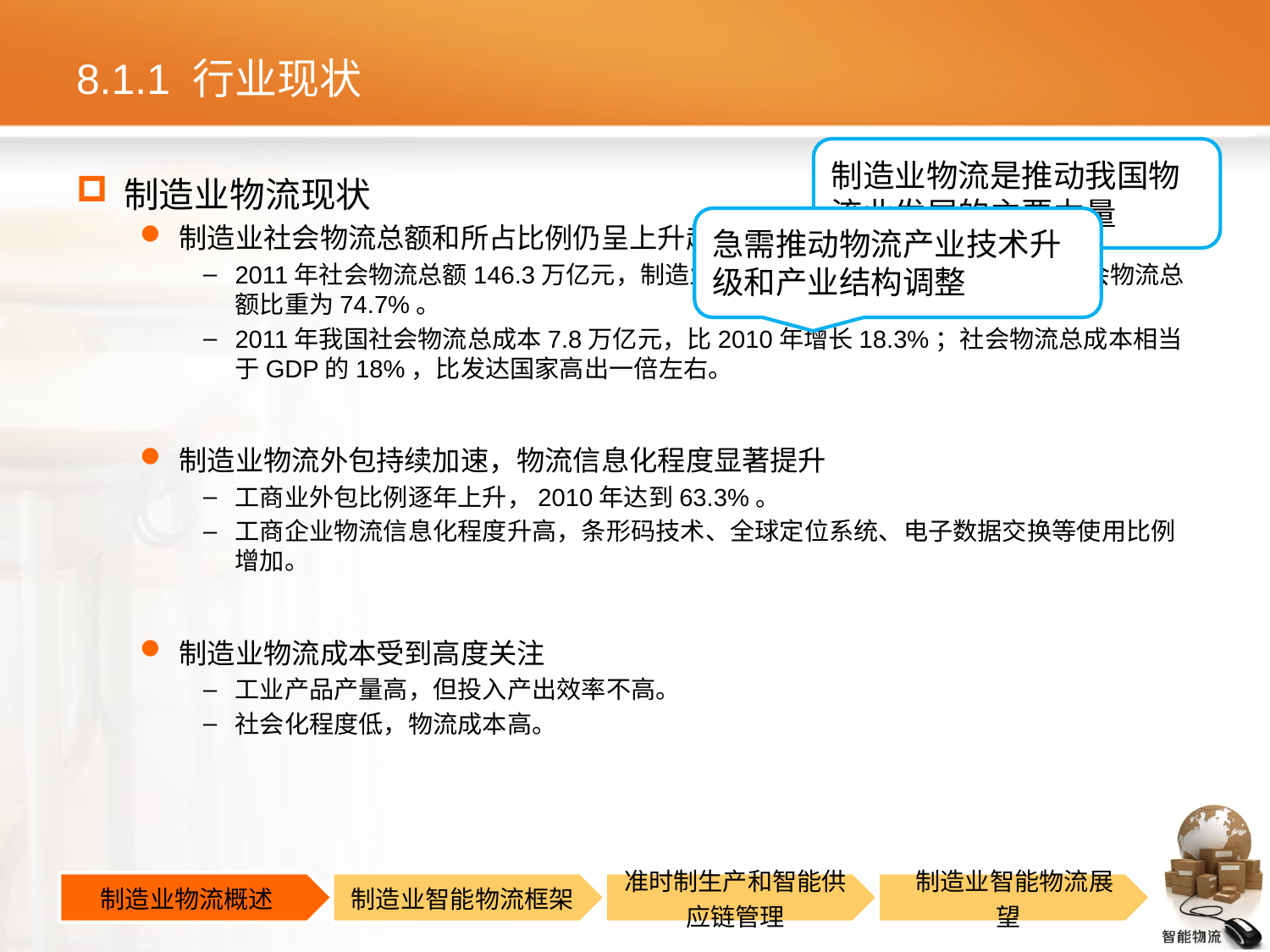

# 8.1.1 行业现状
制造业物流是推动我国物流业发展的主要力量
制造业物流现状
制造业社会物流总额和所占比例仍呈上升趋势
2011年社会物流总额146.3万亿元，制造业物流总额为109.3万亿元，所占社会物流总额比重为74.7%。
2011年我国社会物流总成本7.8万亿元，比2010年增长18.3%；社会物流总成本相当于GDP的18%，比发达国家高出一倍左右。

制造业物流外包持续加速，物流信息化程度显著提升
工商业外包比例逐年上升，2010年达到63.3%。
工商企业物流信息化程度升高，条形码技术、全球定位系统、电子数据交换等使用比例增加。

制造业物流成本受到高度关注
工业产品产量高，但投入产出效率不高。
社会化程度低，物流成本高。
急需推动物流产业技术升级和产业结构调整